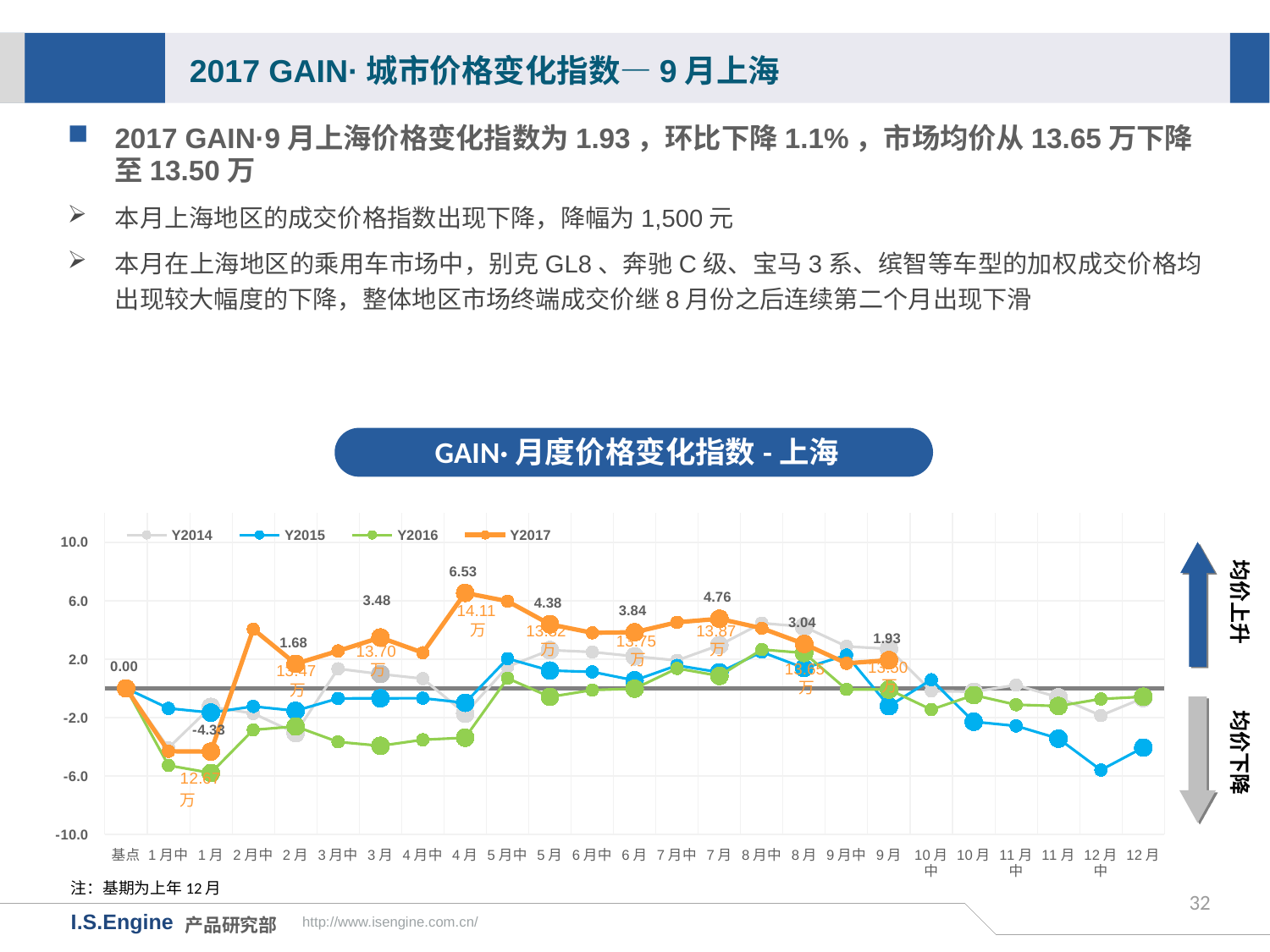

2017 GAIN·城市价格变化指数—9月上海
2017 GAIN·9月上海价格变化指数为1.93，环比下降1.1%，市场均价从13.65万下降至13.50万
本月上海地区的成交价格指数出现下降，降幅为1,500元
本月在上海地区的乘用车市场中，别克GL8、奔驰C级、宝马3系、缤智等车型的加权成交价格均出现较大幅度的下降，整体地区市场终端成交价继8月份之后连续第二个月出现下滑

GAIN·月度价格变化指数-上海

[unsupported chart]

均价上升

14.11万
13.82万
13.87万
13.75万
13.70万
13.50万
13.65万
13.47万
均价下降

注：基期为上年12月
32